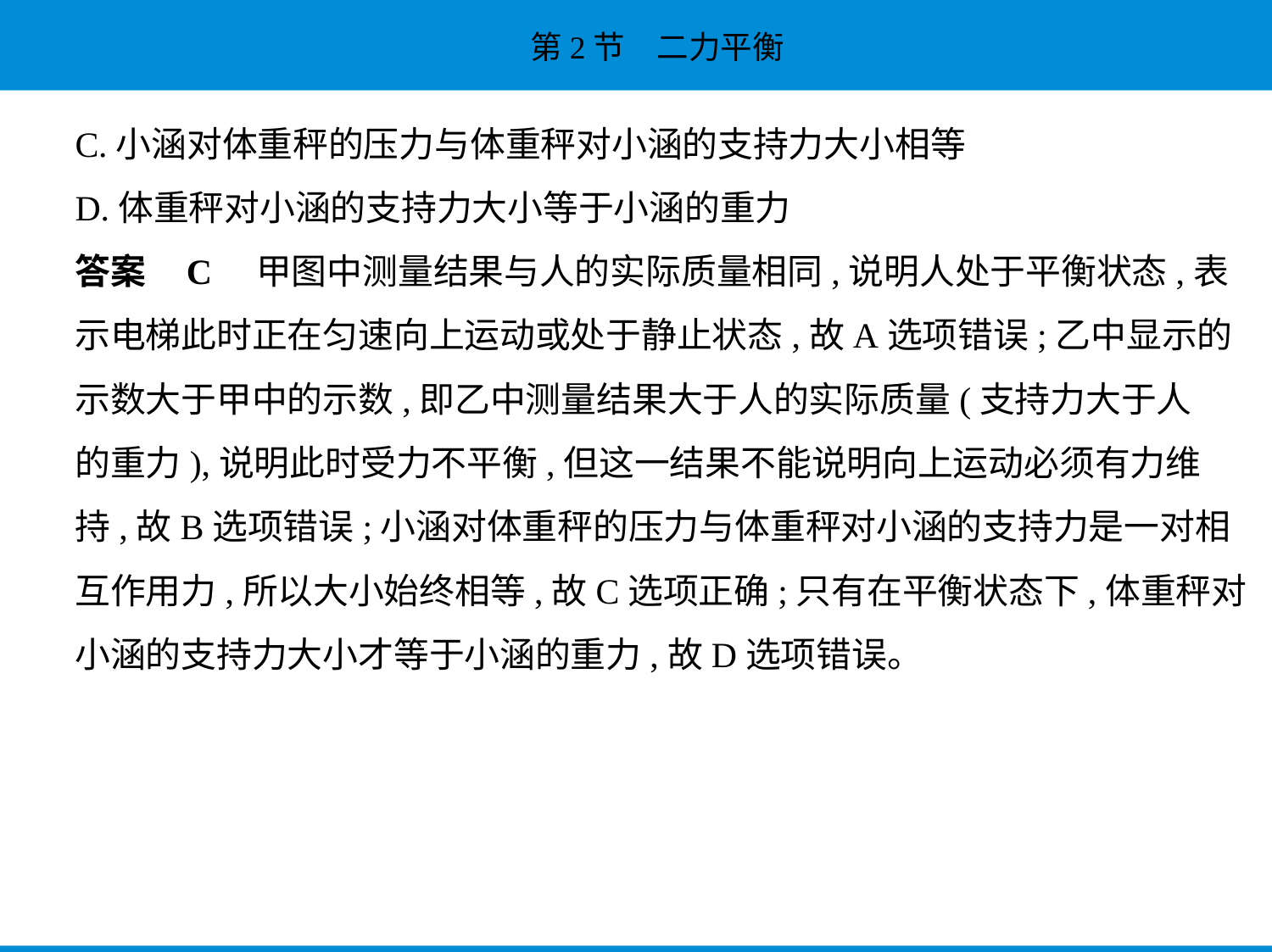

C.小涵对体重秤的压力与体重秤对小涵的支持力大小相等
D.体重秤对小涵的支持力大小等于小涵的重力
答案    C    甲图中测量结果与人的实际质量相同,说明人处于平衡状态,表
示电梯此时正在匀速向上运动或处于静止状态,故A选项错误;乙中显示的
示数大于甲中的示数,即乙中测量结果大于人的实际质量(支持力大于人
的重力),说明此时受力不平衡,但这一结果不能说明向上运动必须有力维
持,故B选项错误;小涵对体重秤的压力与体重秤对小涵的支持力是一对相
互作用力,所以大小始终相等,故C选项正确;只有在平衡状态下,体重秤对
小涵的支持力大小才等于小涵的重力,故D选项错误。